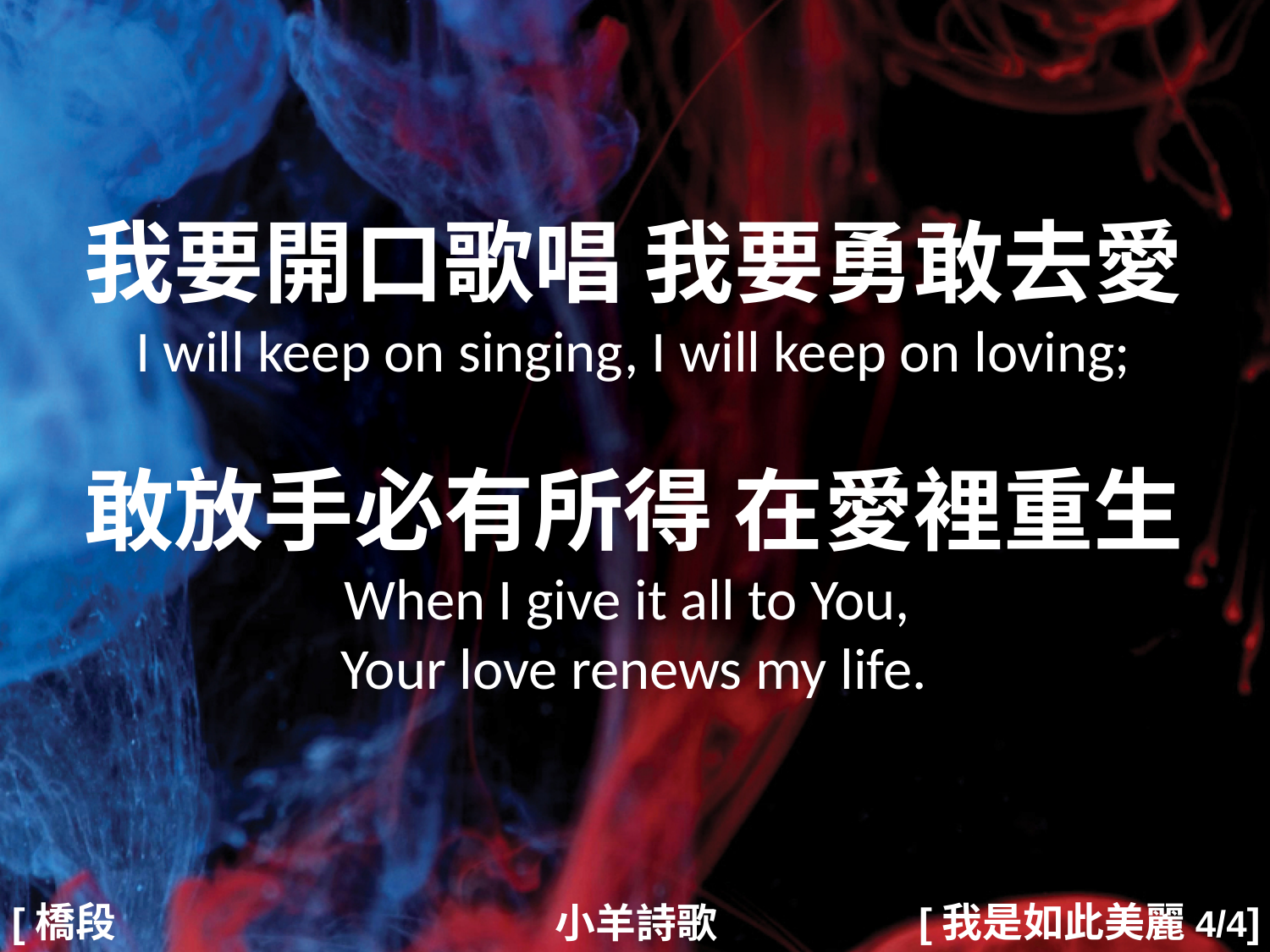

我要開口歌唱 我要勇敢去愛
I will keep on singing, I will keep on loving;

敢放手必有所得 在愛裡重生
When I give it all to You,
Your love renews my life.

#

[橋段1]
[我是如此美麗4/4]
小羊詩歌